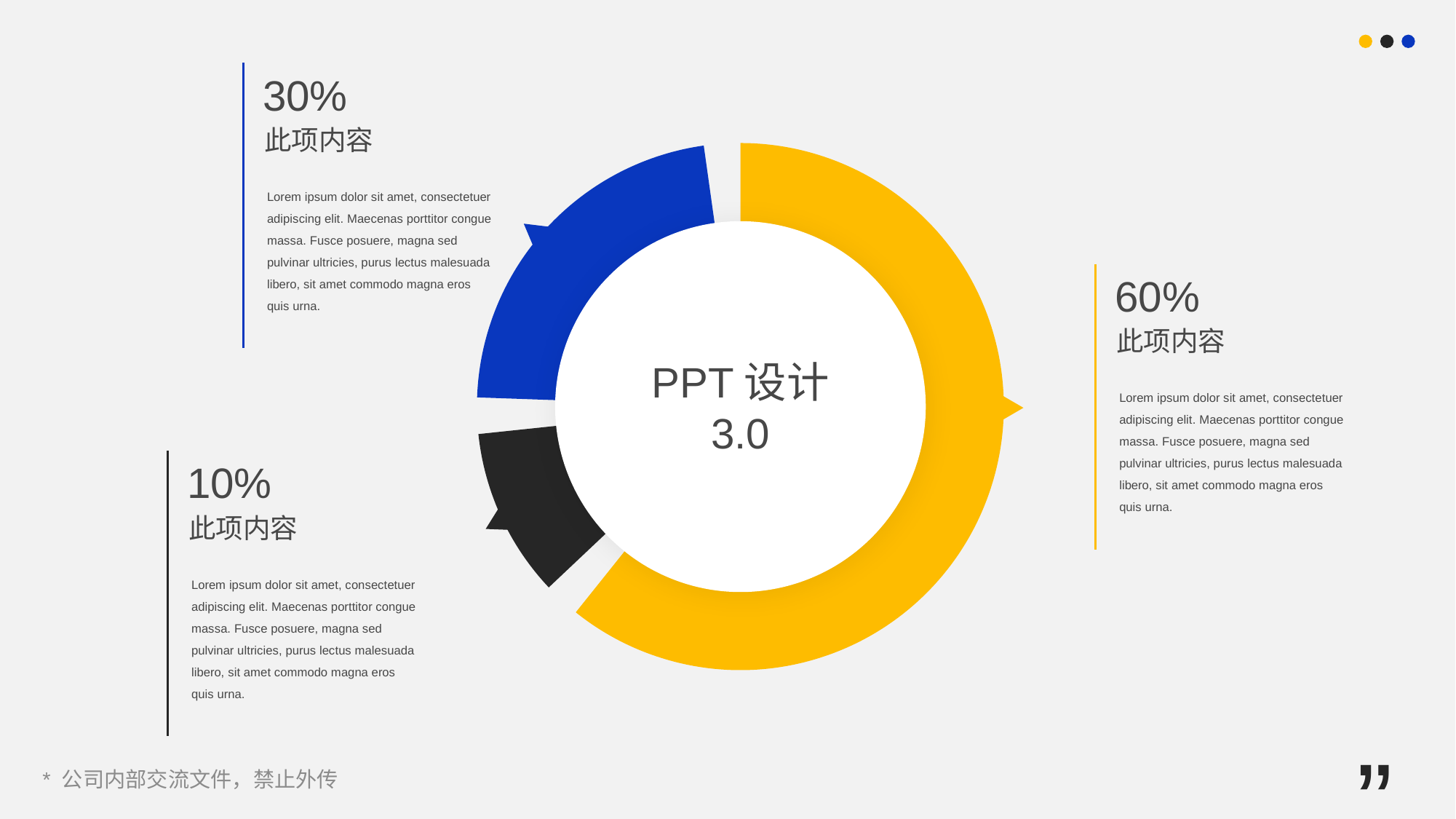

30%
此项内容
Lorem ipsum dolor sit amet, consectetuer adipiscing elit. Maecenas porttitor congue massa. Fusce posuere, magna sed pulvinar ultricies, purus lectus malesuada libero, sit amet commodo magna eros quis urna.

### Chart

| Category | 销售额 |
|---|---|
| 第一季度 | 8.2 |
| 第二季度 | 0.3 |
| 第三季度 | 1.4 |
| 第四季度 | 0.3 |

60%
此项内容
Lorem ipsum dolor sit amet, consectetuer adipiscing elit. Maecenas porttitor congue massa. Fusce posuere, magna sed pulvinar ultricies, purus lectus malesuada libero, sit amet commodo magna eros quis urna.
PPT设计
3.0

10%
此项内容
Lorem ipsum dolor sit amet, consectetuer adipiscing elit. Maecenas porttitor congue massa. Fusce posuere, magna sed pulvinar ultricies, purus lectus malesuada libero, sit amet commodo magna eros quis urna.

”
* 公司内部交流文件，禁止外传